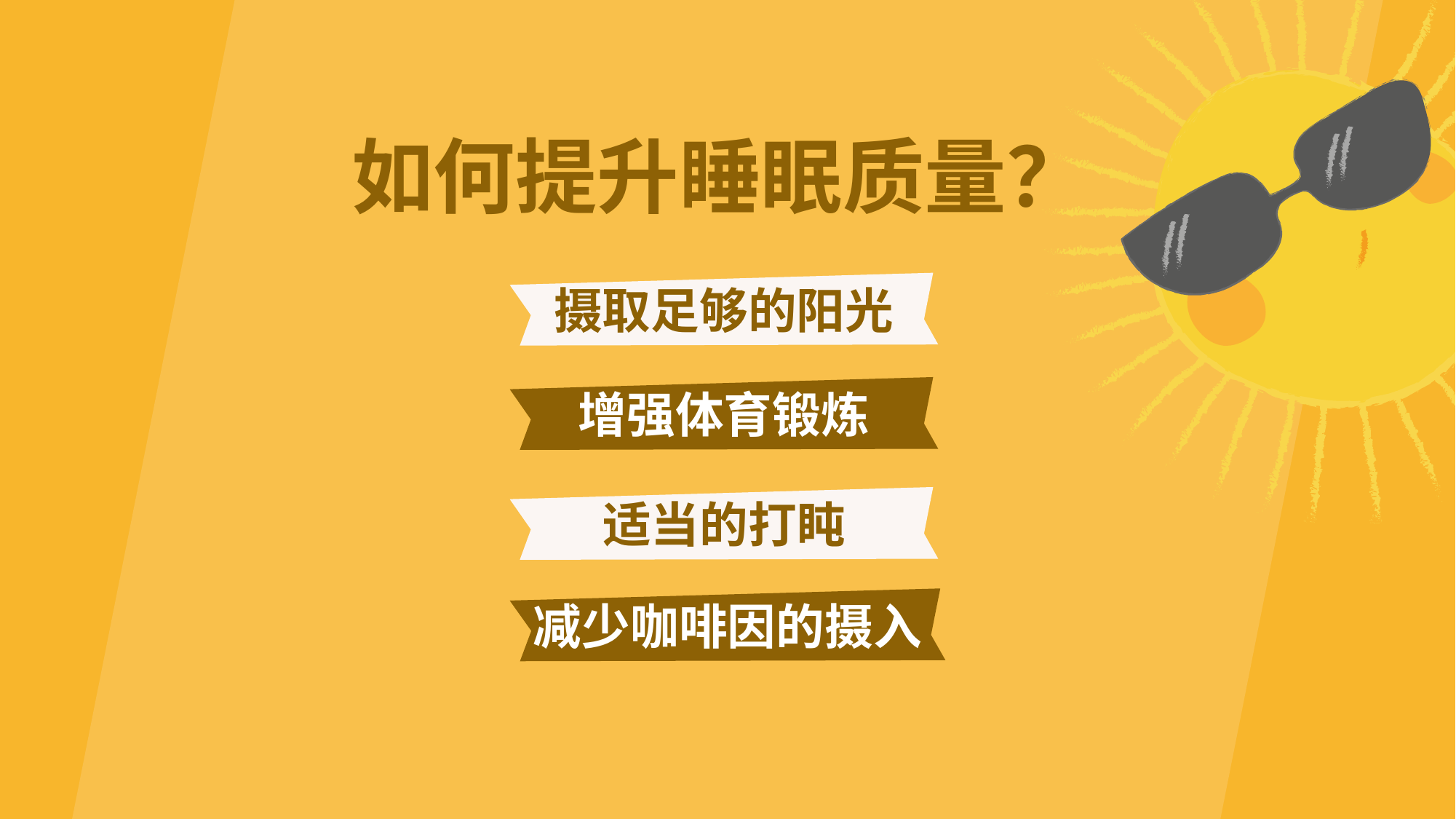

如何提升睡眠质量？
摄取足够的阳光
增强体育锻炼
适当的打盹
减少咖啡因的摄入